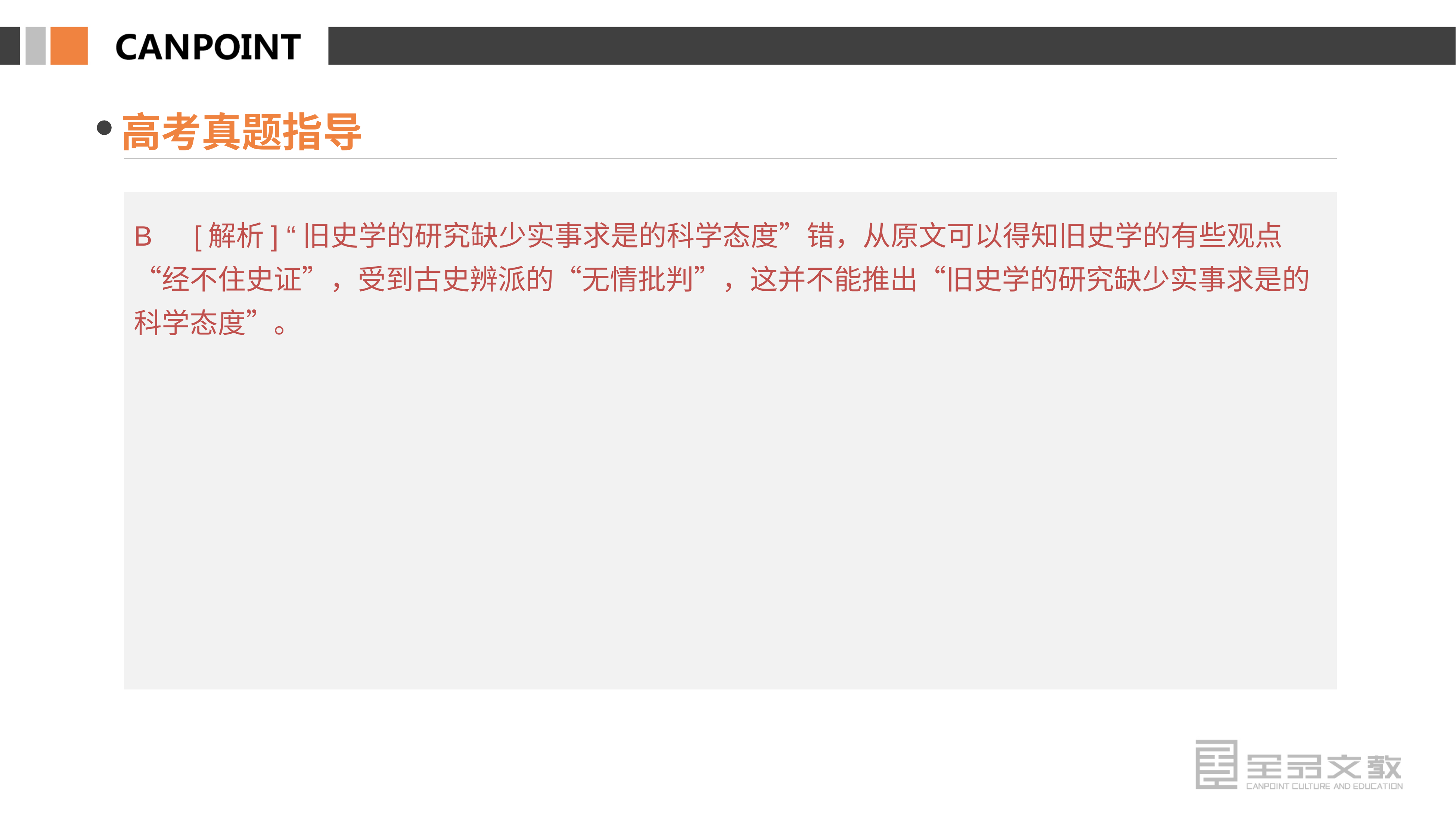

高考真题指导

B　[解析] “旧史学的研究缺少实事求是的科学态度”错，从原文可以得知旧史学的有些观点“经不住史证”，受到古史辨派的“无情批判”，这并不能推出“旧史学的研究缺少实事求是的科学态度”。